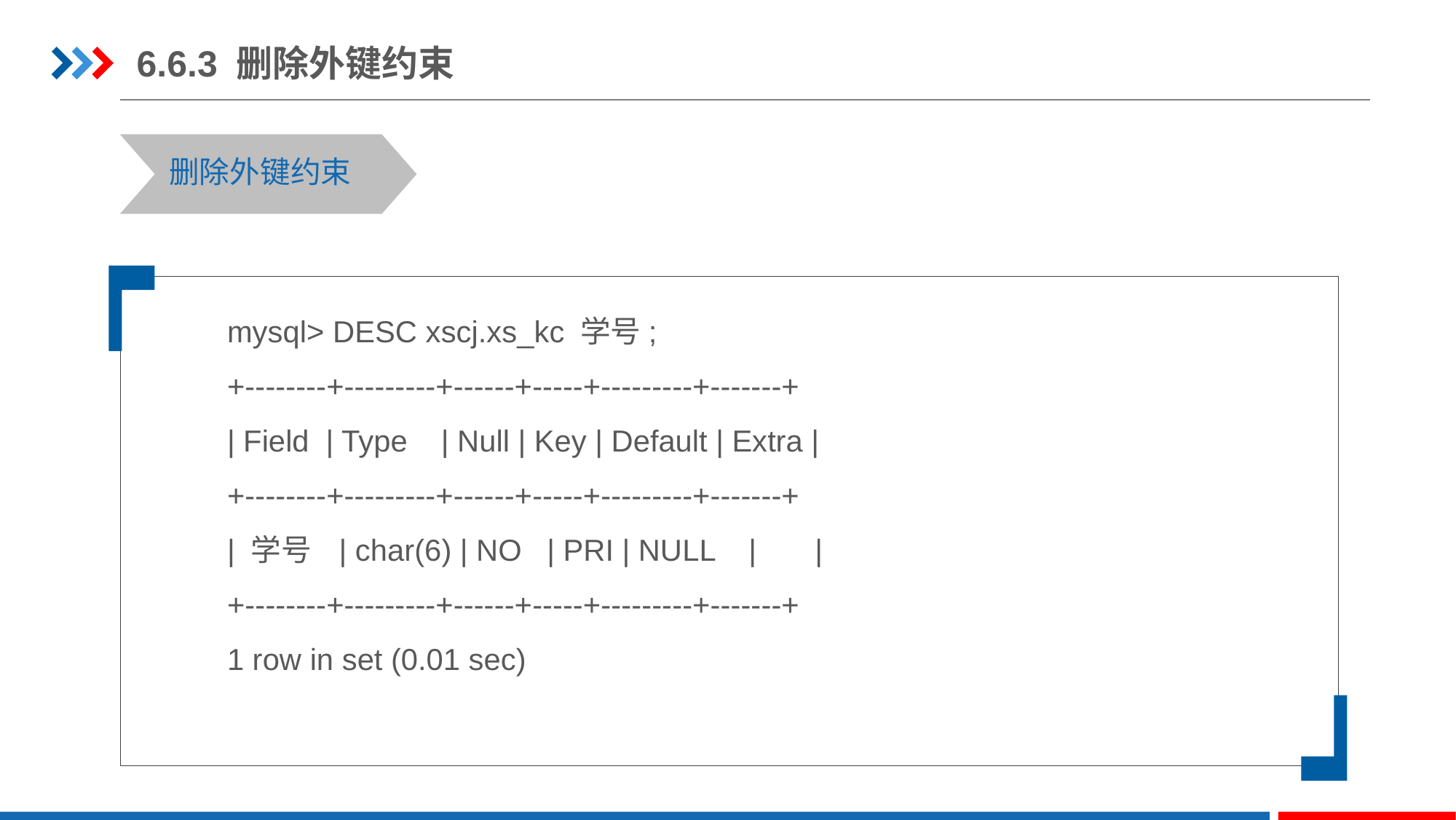

6.6.3 删除外键约束

删除外键约束

mysql> DESC xscj.xs_kc 学号;
+--------+---------+------+-----+---------+-------+
| Field  | Type    | Null | Key | Default | Extra |
+--------+---------+------+-----+---------+-------+
| 学号   | char(6) | NO   | PRI | NULL    |       |
+--------+---------+------+-----+---------+-------+
1 row in set (0.01 sec)